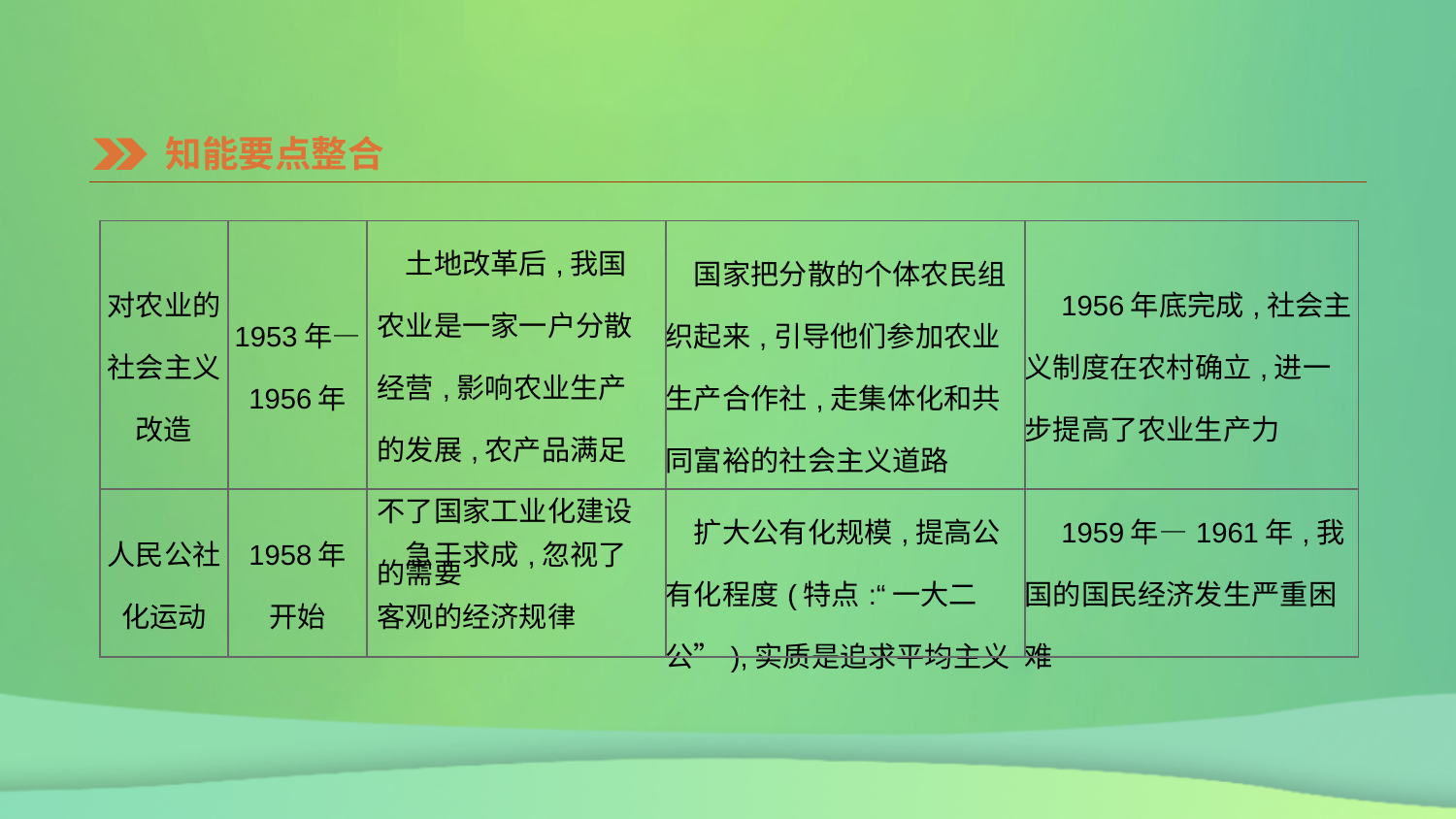

知能要点整合

| 对农业的社会主义改造 | 1953年— 1956年 | 土地改革后,我国农业是一家一户分散经营,影响农业生产的发展,农产品满足不了国家工业化建设的需要 | 国家把分散的个体农民组织起来,引导他们参加农业生产合作社,走集体化和共同富裕的社会主义道路 | 1956年底完成,社会主义制度在农村确立,进一步提高了农业生产力 |
| --- | --- | --- | --- | --- |
| 人民公社化运动 | 1958年 开始 | 急于求成,忽视了客观的经济规律 | 扩大公有化规模,提高公有化程度(特点:“一大二公”),实质是追求平均主义 | 1959年—1961年,我国的国民经济发生严重困难 |